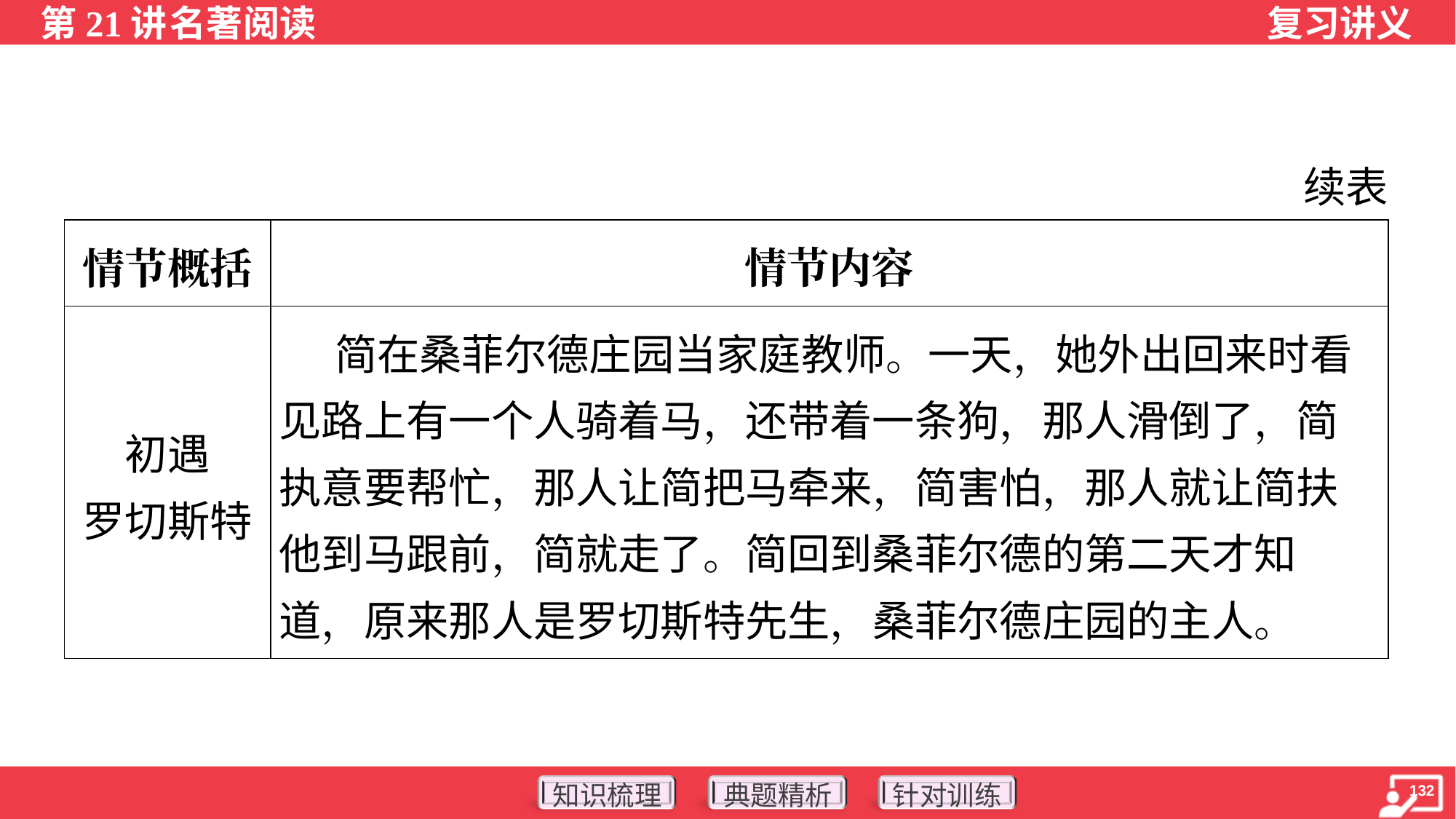

续表
| 情节概括 | 情节内容 |
| --- | --- |
| 初遇 罗切斯特 | 简在桑菲尔德庄园当家庭教师。一天，她外出回来时看见路上有一个人骑着马，还带着一条狗，那人滑倒了，简执意要帮忙，那人让简把马牵来，简害怕，那人就让简扶他到马跟前，简就走了。简回到桑菲尔德的第二天才知道，原来那人是罗切斯特先生，桑菲尔德庄园的主人。 |